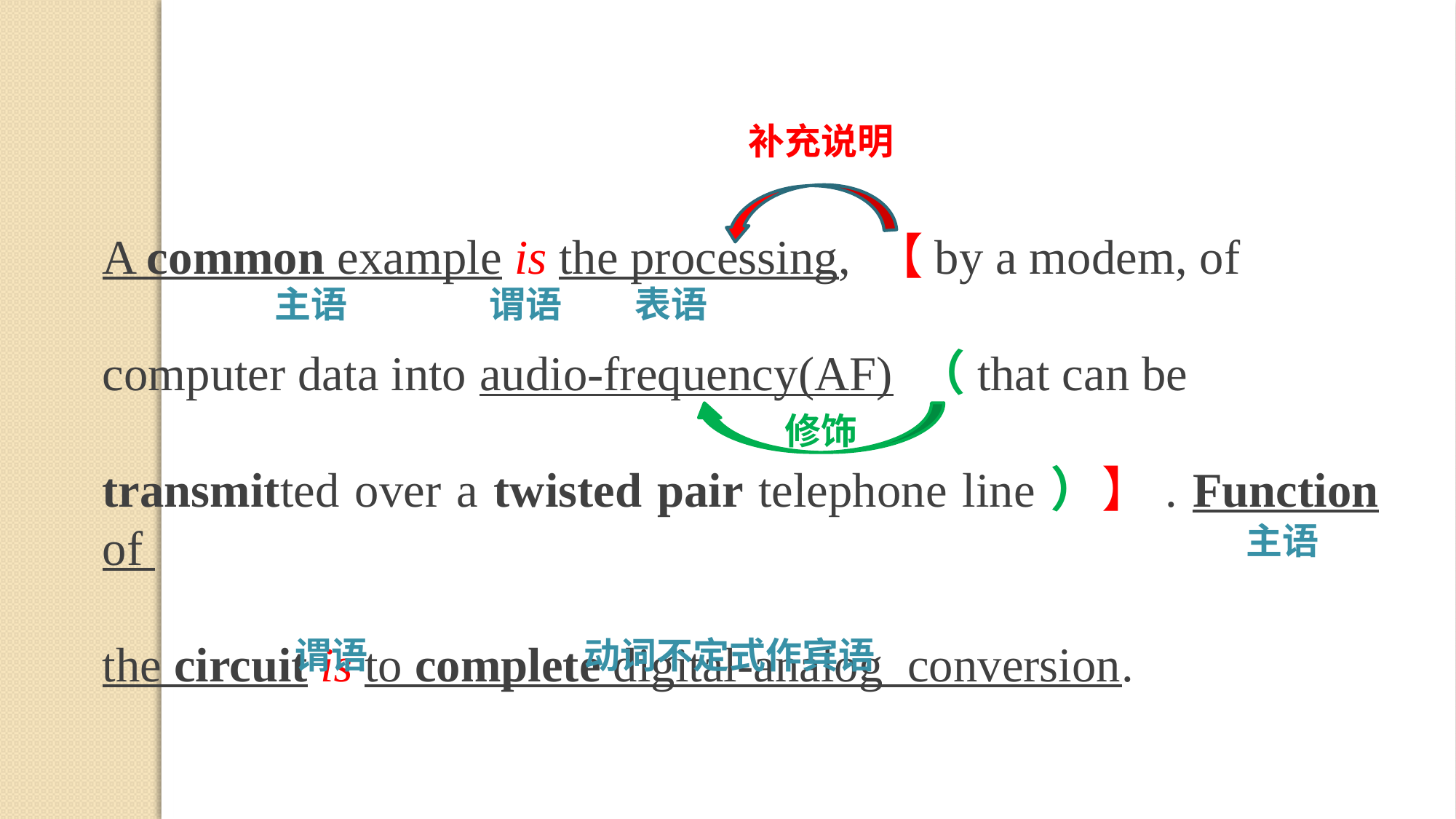

补充说明

A common example is the processing, 【by a modem, of

computer data into audio-frequency(AF) （that can be

transmitted over a twisted pair telephone line）】. Function of

the circuit is to complete digital-analog  conversion.
主语
谓语
表语

修饰
主语
谓语
动词不定式作宾语